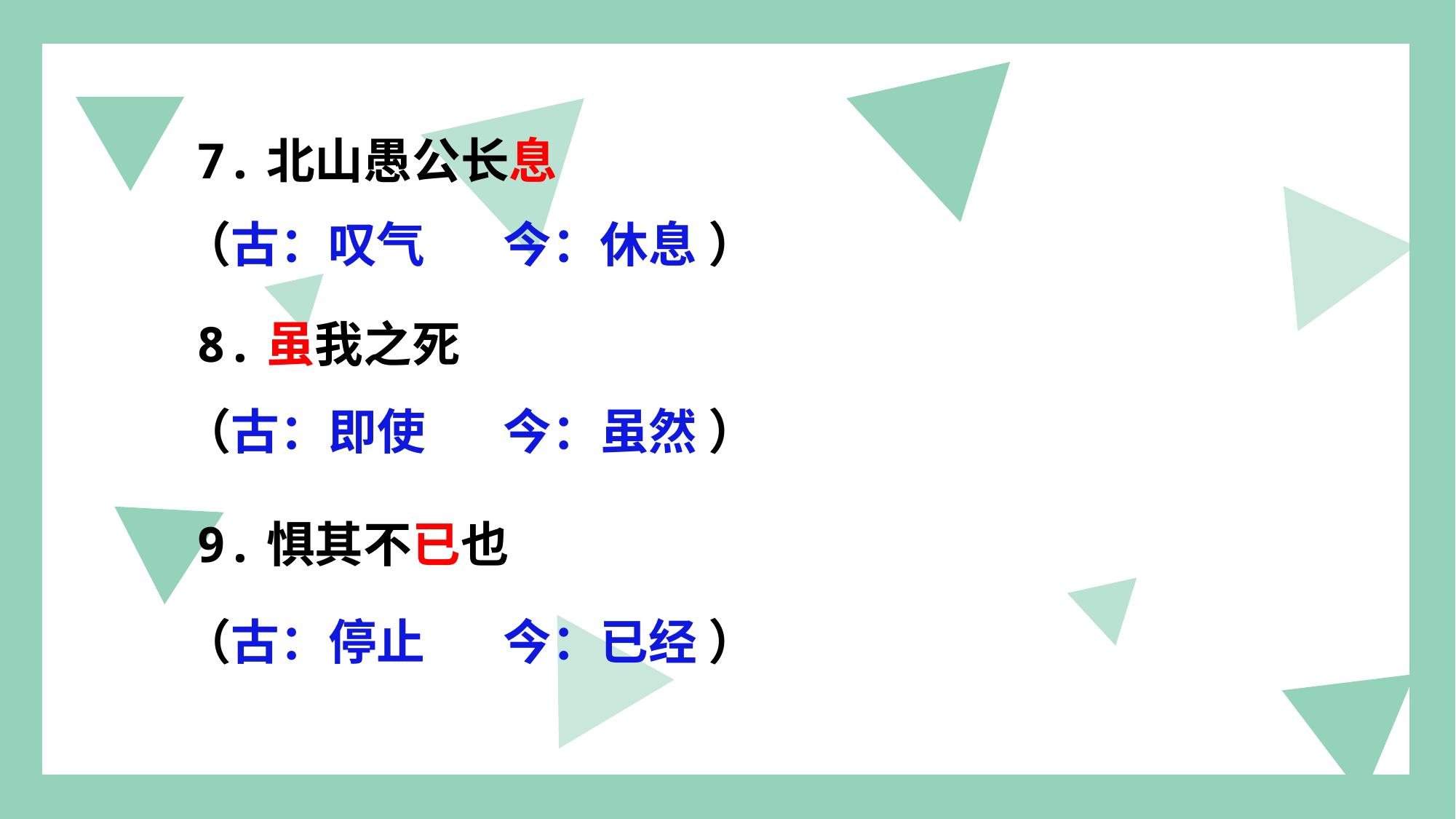

7.北山愚公长息

（古：叹气       今：休息 ）

8.虽我之死
（古：即使       今：虽然 ）

9.惧其不已也

（古：停止       今：已经 ）